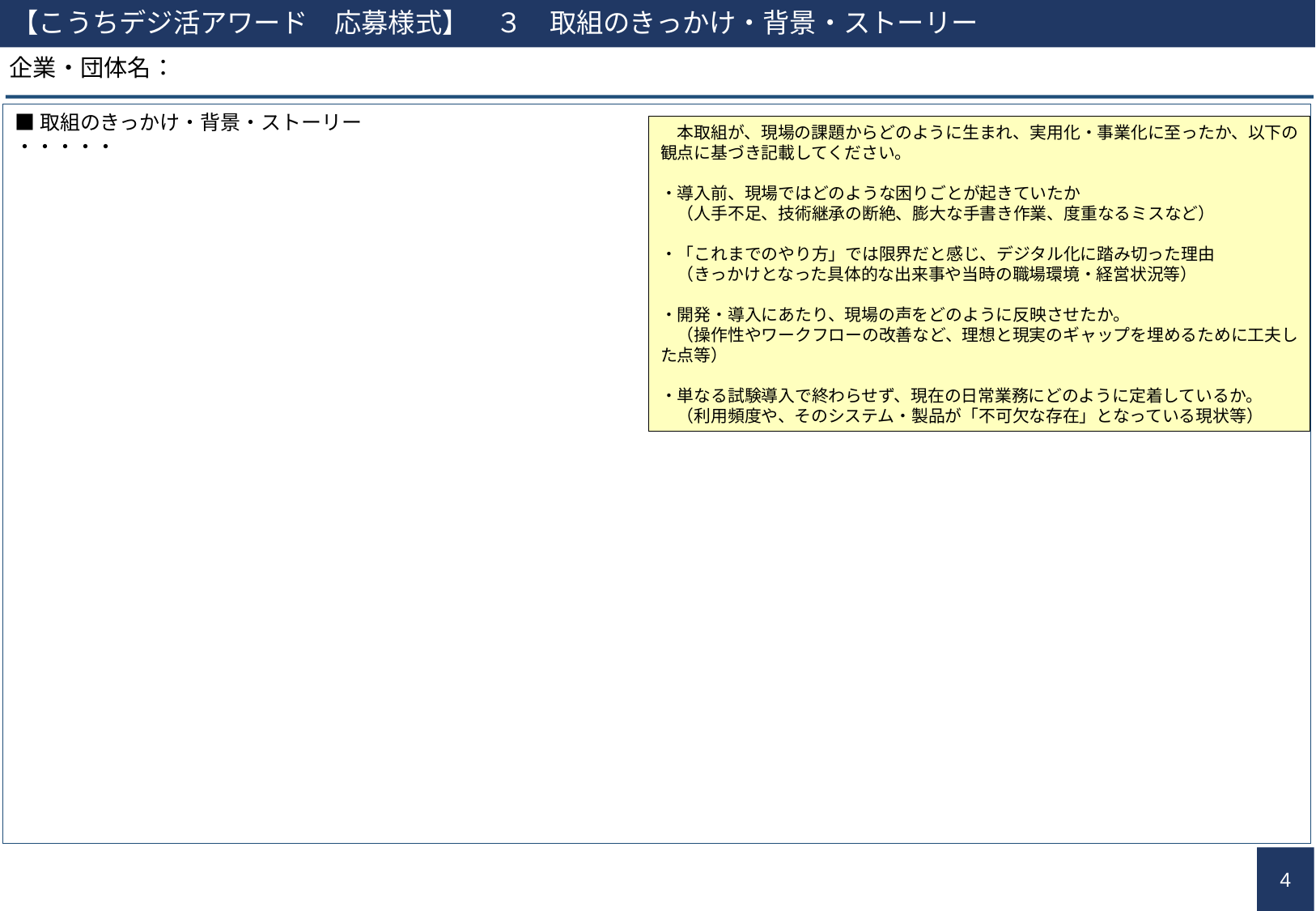

【こうちデジ活アワード　応募様式】　３　取組のきっかけ・背景・ストーリー
企業・団体名：

■取組のきっかけ・背景・ストーリー
・・・・・

　本取組が、現場の課題からどのように生まれ、実用化・事業化に至ったか、以下の観点に基づき記載してください。

・導入前、現場ではどのような困りごとが起きていたか
　（人手不足、技術継承の断絶、膨大な手書き作業、度重なるミスなど）

・「これまでのやり方」では限界だと感じ、デジタル化に踏み切った理由
　（きっかけとなった具体的な出来事や当時の職場環境・経営状況等）

・開発・導入にあたり、現場の声をどのように反映させたか。
　（操作性やワークフローの改善など、理想と現実のギャップを埋めるために工夫した点等）

・単なる試験導入で終わらせず、現在の日常業務にどのように定着しているか。
　（利用頻度や、そのシステム・製品が「不可欠な存在」となっている現状等）
4